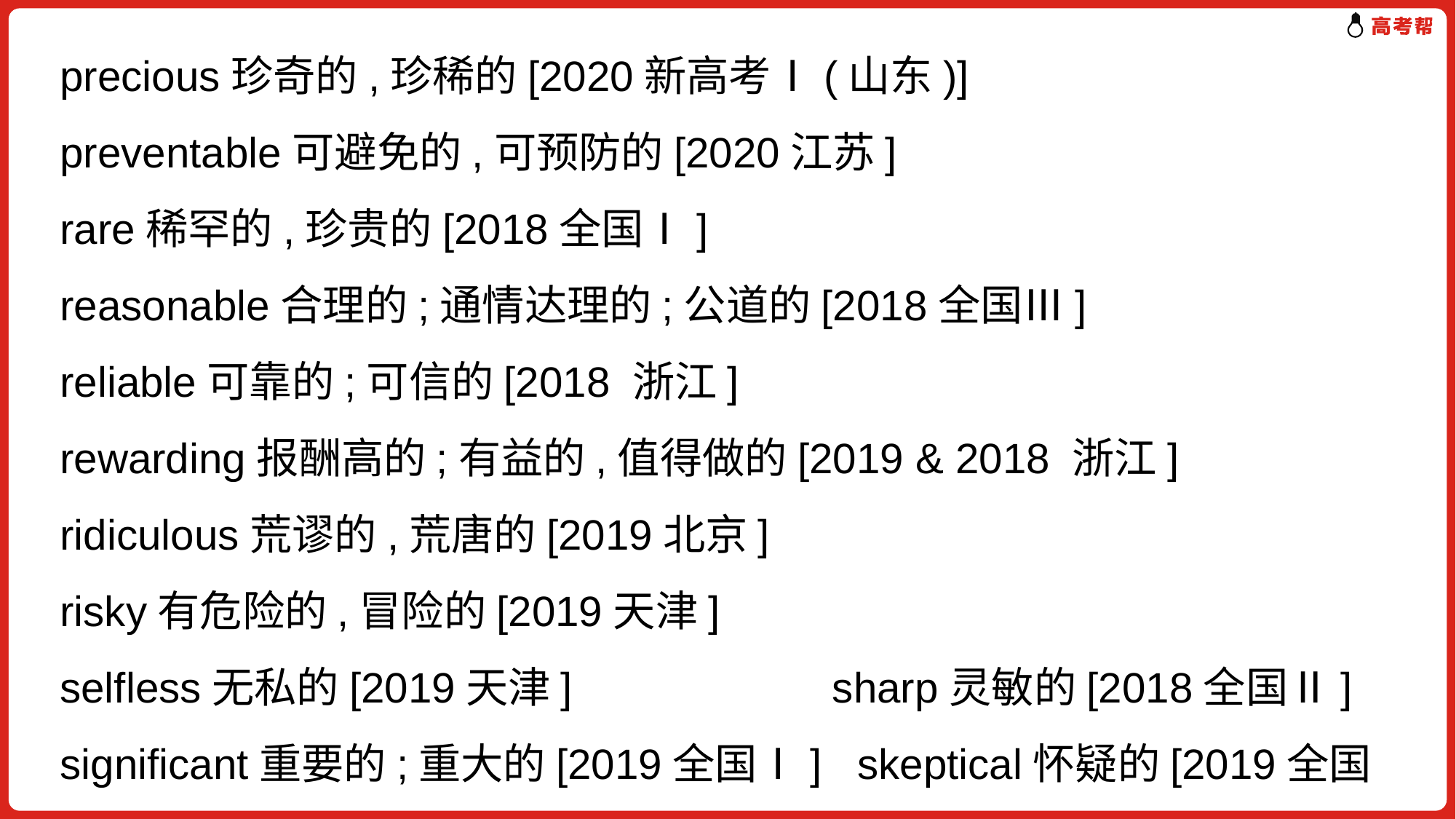

precious珍奇的,珍稀的[2020新高考Ⅰ(山东)]
preventable可避免的,可预防的[2020江苏]
rare稀罕的,珍贵的[2018全国Ⅰ]
reasonable合理的;通情达理的;公道的[2018全国Ⅲ]
reliable可靠的;可信的[2018 浙江]
rewarding报酬高的;有益的,值得做的[2019 & 2018 浙江]
ridiculous荒谬的,荒唐的[2019北京]
risky有危险的,冒险的[2019天津]
selfless无私的[2019天津]                      sharp灵敏的[2018全国Ⅱ]
significant重要的;重大的[2019全国Ⅰ]   skeptical怀疑的[2019全国Ⅰ]